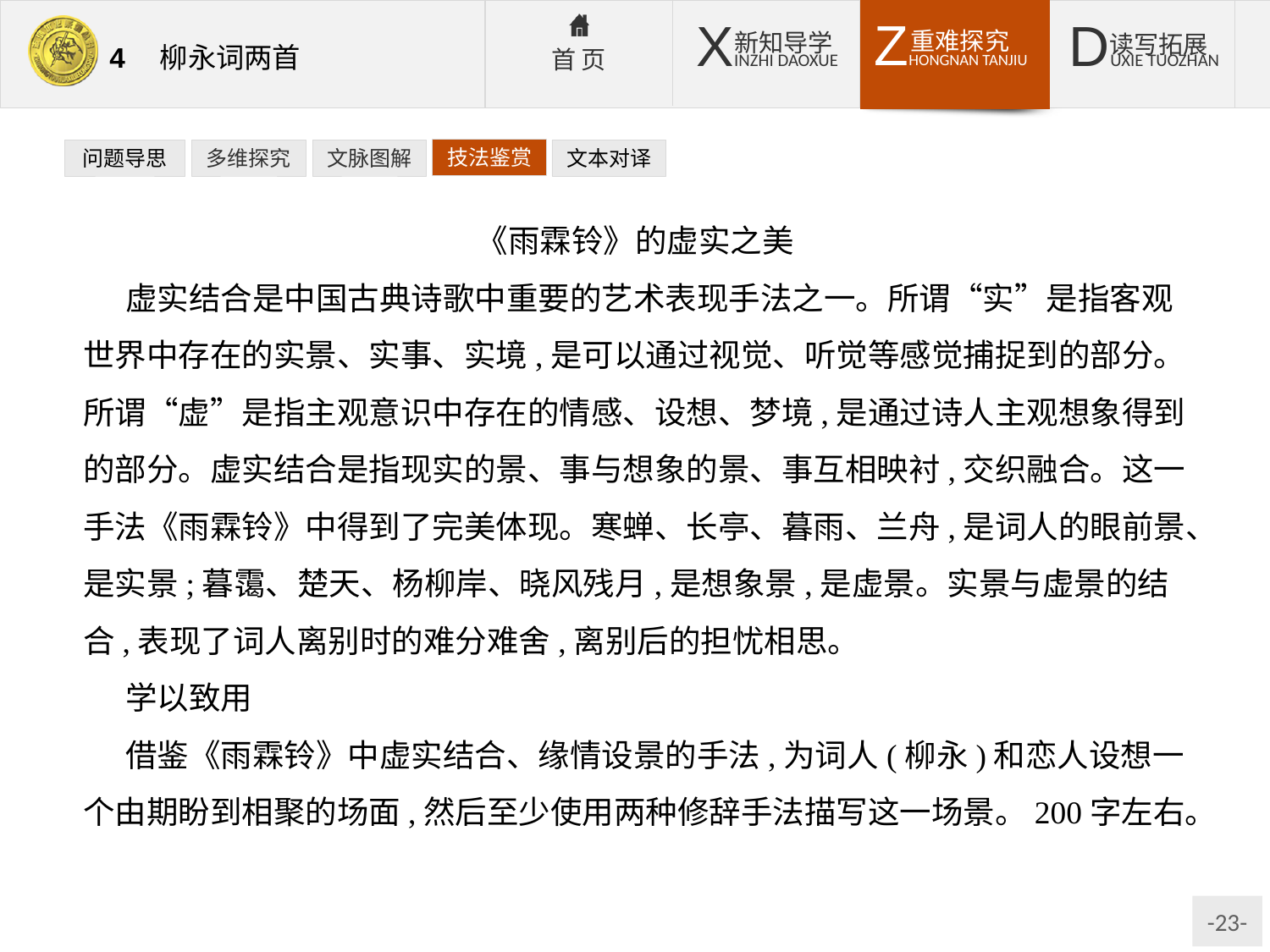

技法鉴赏
文本对译
问题导思
多维探究
文脉图解
《雨霖铃》的虚实之美
虚实结合是中国古典诗歌中重要的艺术表现手法之一。所谓“实”是指客观世界中存在的实景、实事、实境,是可以通过视觉、听觉等感觉捕捉到的部分。所谓“虚”是指主观意识中存在的情感、设想、梦境,是通过诗人主观想象得到的部分。虚实结合是指现实的景、事与想象的景、事互相映衬,交织融合。这一手法《雨霖铃》中得到了完美体现。寒蝉、长亭、暮雨、兰舟,是词人的眼前景、是实景;暮霭、楚天、杨柳岸、晓风残月,是想象景,是虚景。实景与虚景的结合,表现了词人离别时的难分难舍,离别后的担忧相思。
学以致用
借鉴《雨霖铃》中虚实结合、缘情设景的手法,为词人(柳永)和恋人设想一个由期盼到相聚的场面,然后至少使用两种修辞手法描写这一场景。200字左右。